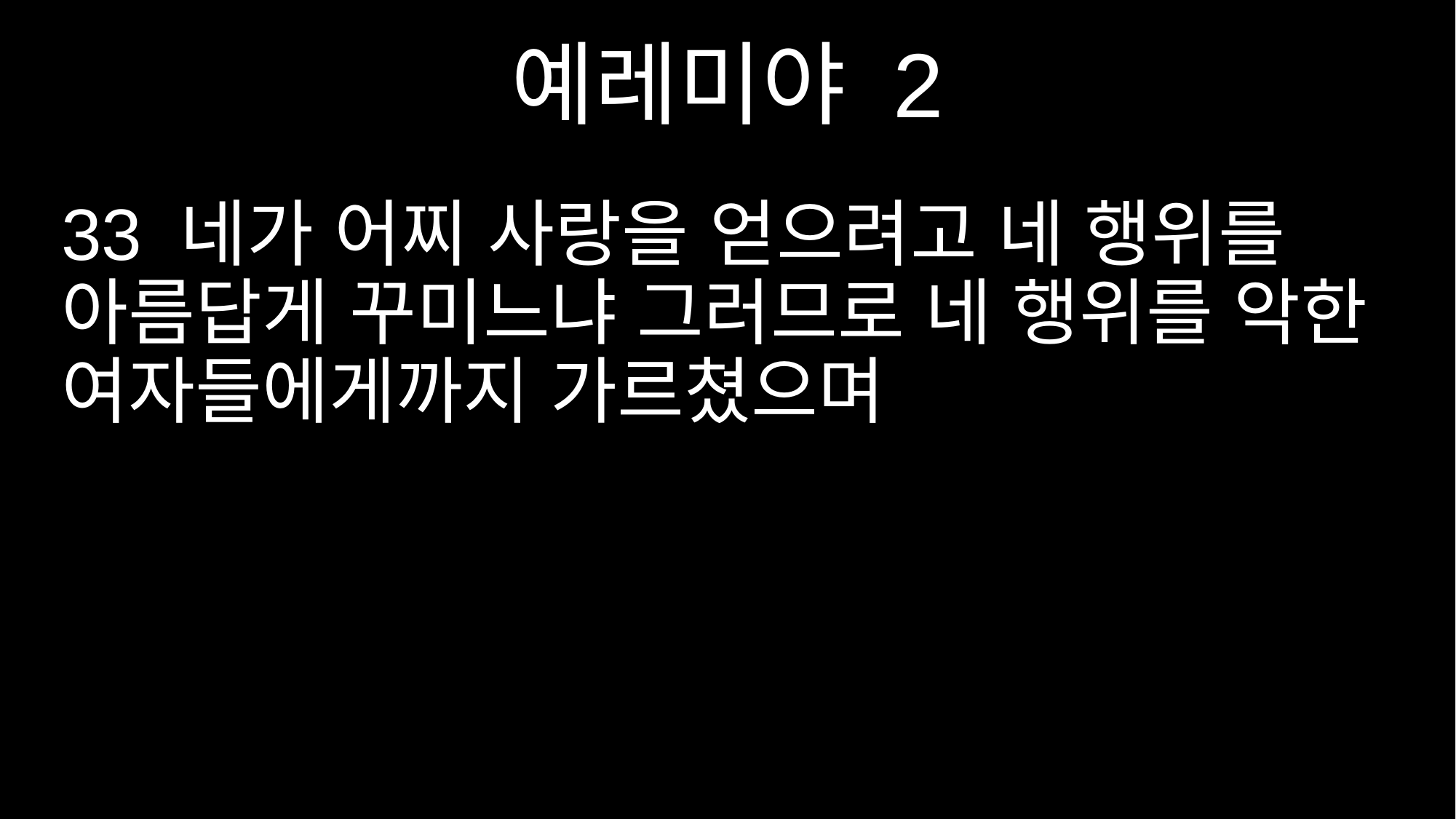

예레미야 2
33 네가 어찌 사랑을 얻으려고 네 행위를 아름답게 꾸미느냐 그러므로 네 행위를 악한 여자들에게까지 가르쳤으며